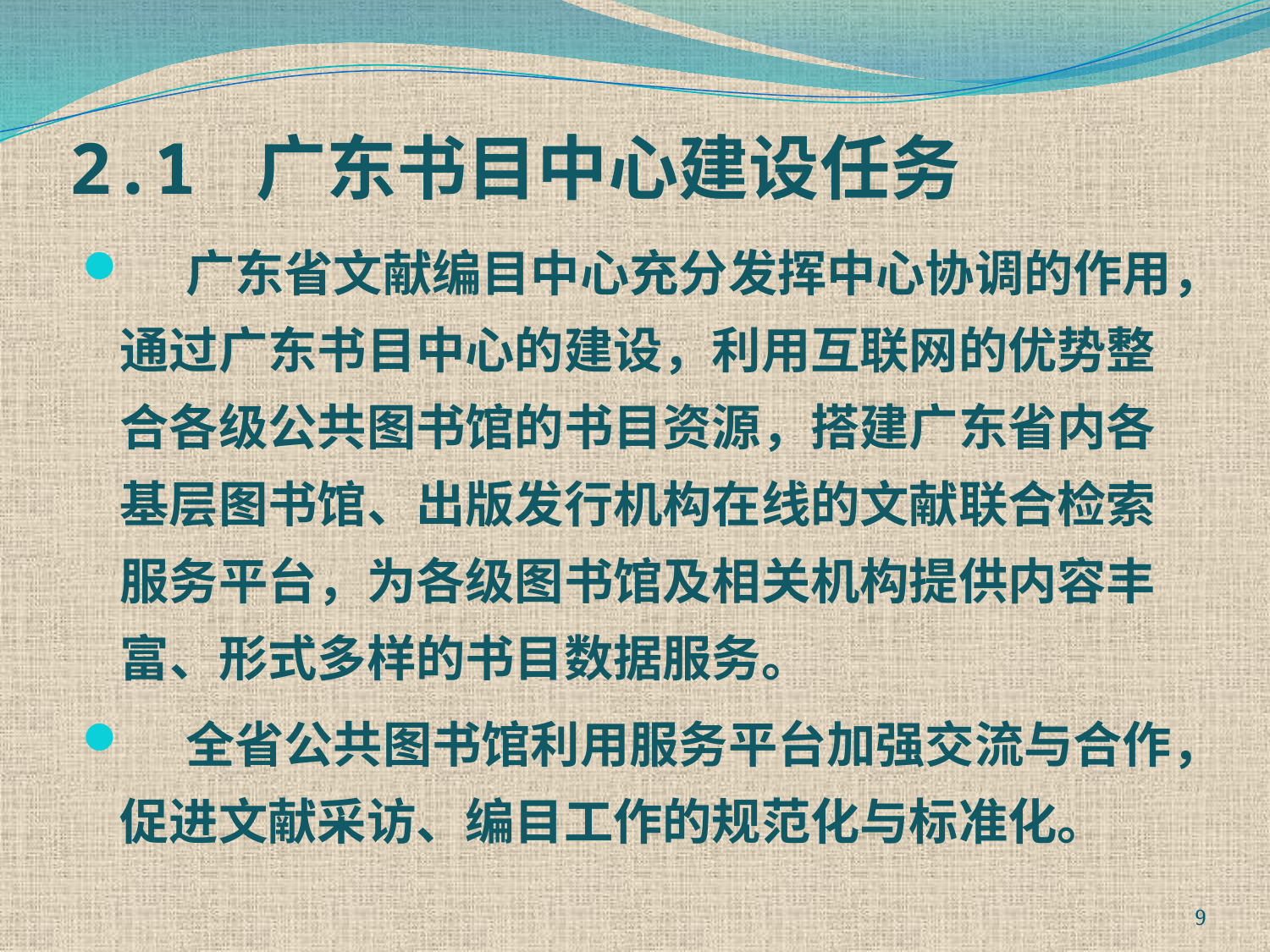

# 2.1 广东书目中心建设任务
    广东省文献编目中心充分发挥中心协调的作用，通过广东书目中心的建设，利用互联网的优势整合各级公共图书馆的书目资源，搭建广东省内各基层图书馆、出版发行机构在线的文献联合检索服务平台，为各级图书馆及相关机构提供内容丰富、形式多样的书目数据服务。
    全省公共图书馆利用服务平台加强交流与合作，促进文献采访、编目工作的规范化与标准化。
9